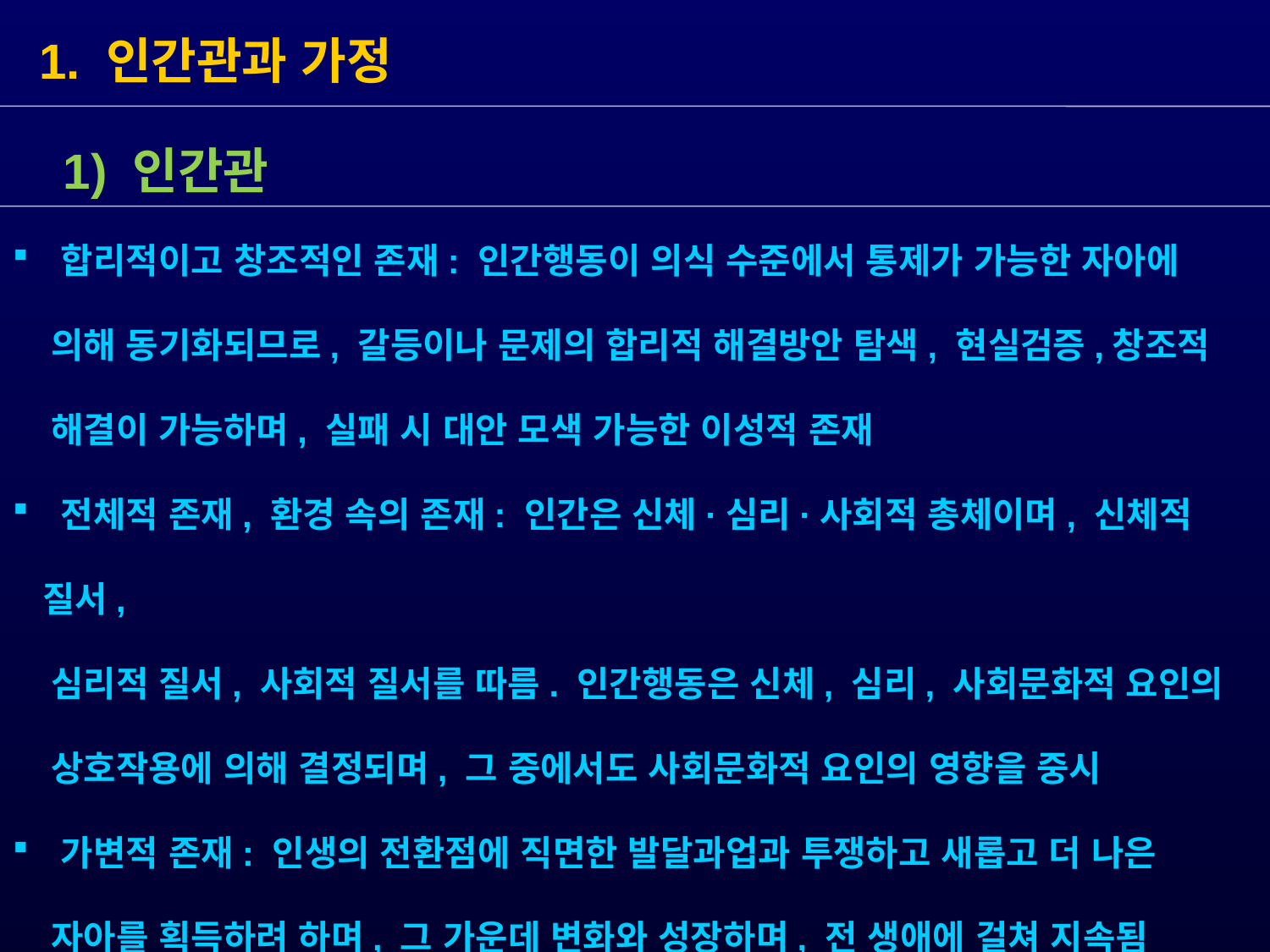

1. 인간관과 가정

 합리적이고 창조적인 존재: 인간행동이 의식 수준에서 통제가 가능한 자아에
   의해 동기화되므로, 갈등이나 문제의 합리적 해결방안 탐색, 현실검증,창조적
   해결이 가능하며, 실패 시 대안 모색 가능한 이성적 존재
 전체적 존재, 환경 속의 존재: 인간은 신체·심리·사회적 총체이며, 신체적 질서,
   심리적 질서, 사회적 질서를 따름. 인간행동은 신체, 심리, 사회문화적 요인의
   상호작용에 의해 결정되며, 그 중에서도 사회문화적 요인의 영향을 중시
 가변적 존재: 인생의 전환점에 직면한 발달과업과 투쟁하고 새롭고 더 나은
   자아를 획득하려 하며, 그 가운데 변화와 성장하며, 전 생애에 걸쳐 지속됨
   1) 인간관